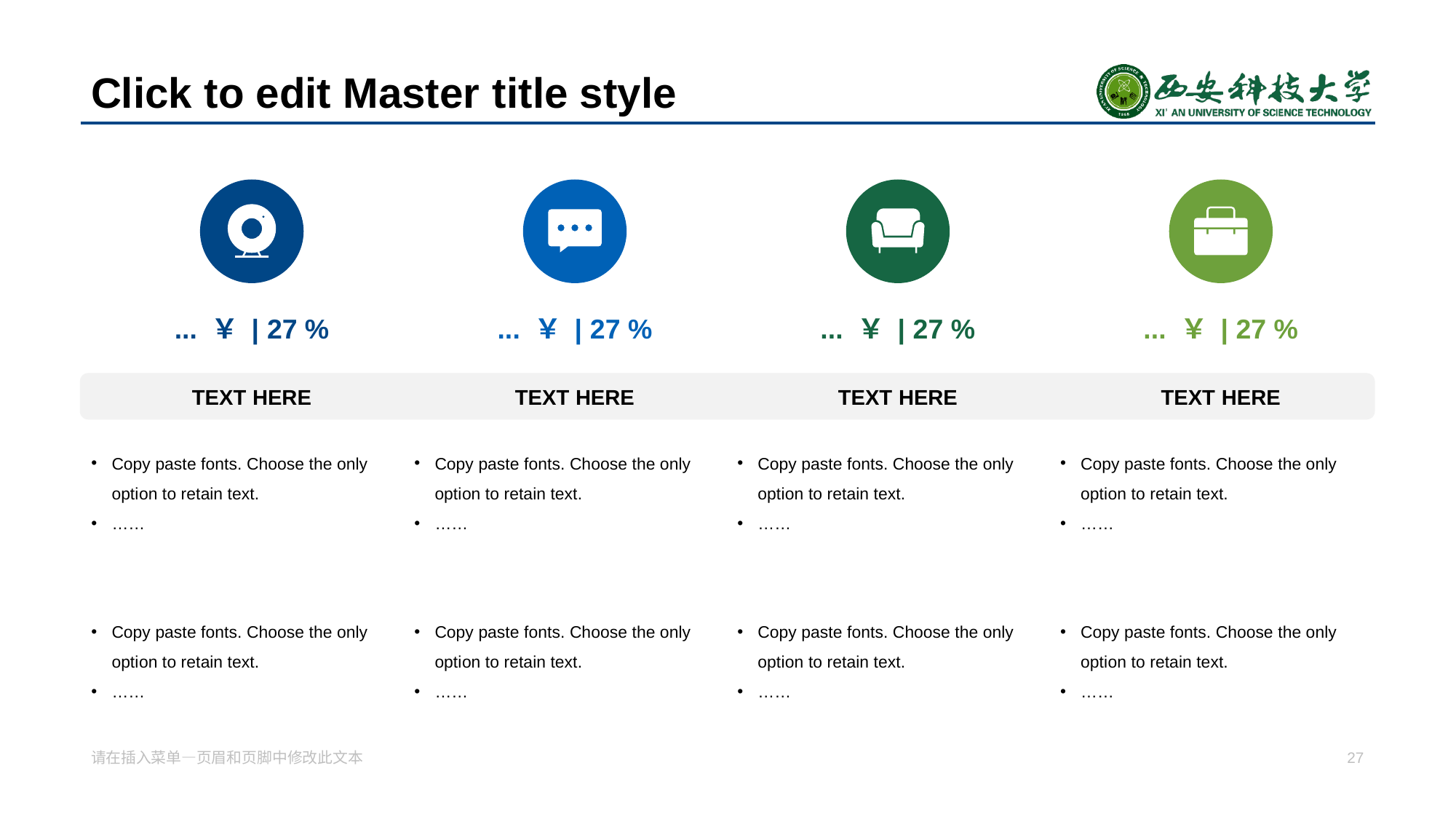

# Click to edit Master  title style

... ￥ |  27 %
... ￥ |  27 %
... ￥ |  27 %
... ￥ |  27 %

TEXT  HERE
TEXT  HERE
TEXT  HERE
TEXT  HERE
Copy paste fonts. Choose the only opti on to retain text.
……
Copy paste fonts. Choose the only opti on to retain text.
……
Copy paste fonts. Choose the only opti on to retain text.
……
Copy paste fonts. Choose the only opti on to retain text.
……
Copy paste fonts. Choose the only opti on to retain text.
……
Copy paste fonts. Choose the only opti on to retain text.
……
Copy paste fonts. Choose the only opti on to retain text.
……
Copy paste fonts. Choose the only opti on to retain text.
……
请在插入菜单—页眉和页 脚中修改此文本
27